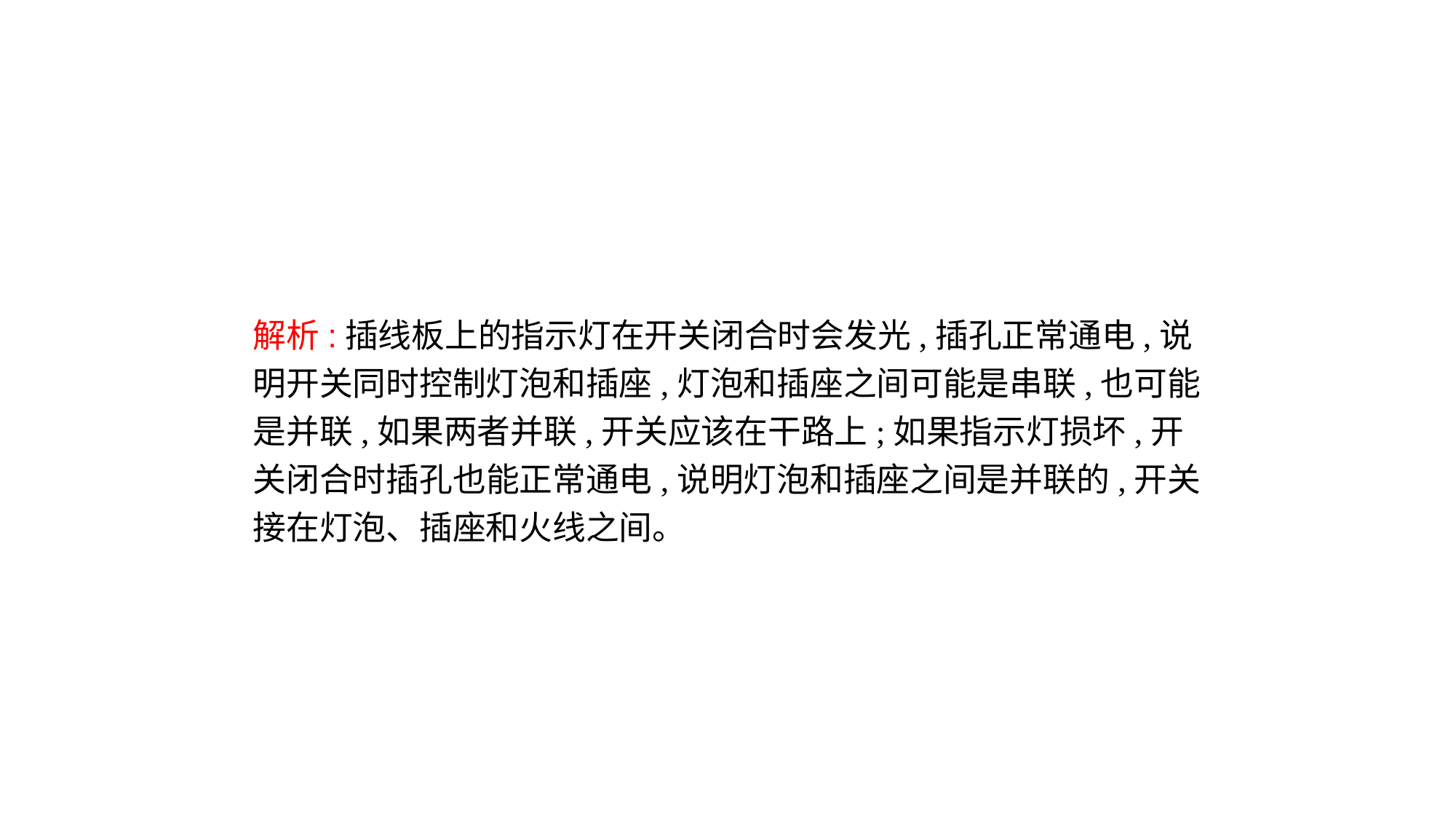

解析:插线板上的指示灯在开关闭合时会发光,插孔正常通电,说明开关同时控制灯泡和插座,灯泡和插座之间可能是串联,也可能是并联,如果两者并联,开关应该在干路上;如果指示灯损坏,开关闭合时插孔也能正常通电,说明灯泡和插座之间是并联的,开关接在灯泡、插座和火线之间。